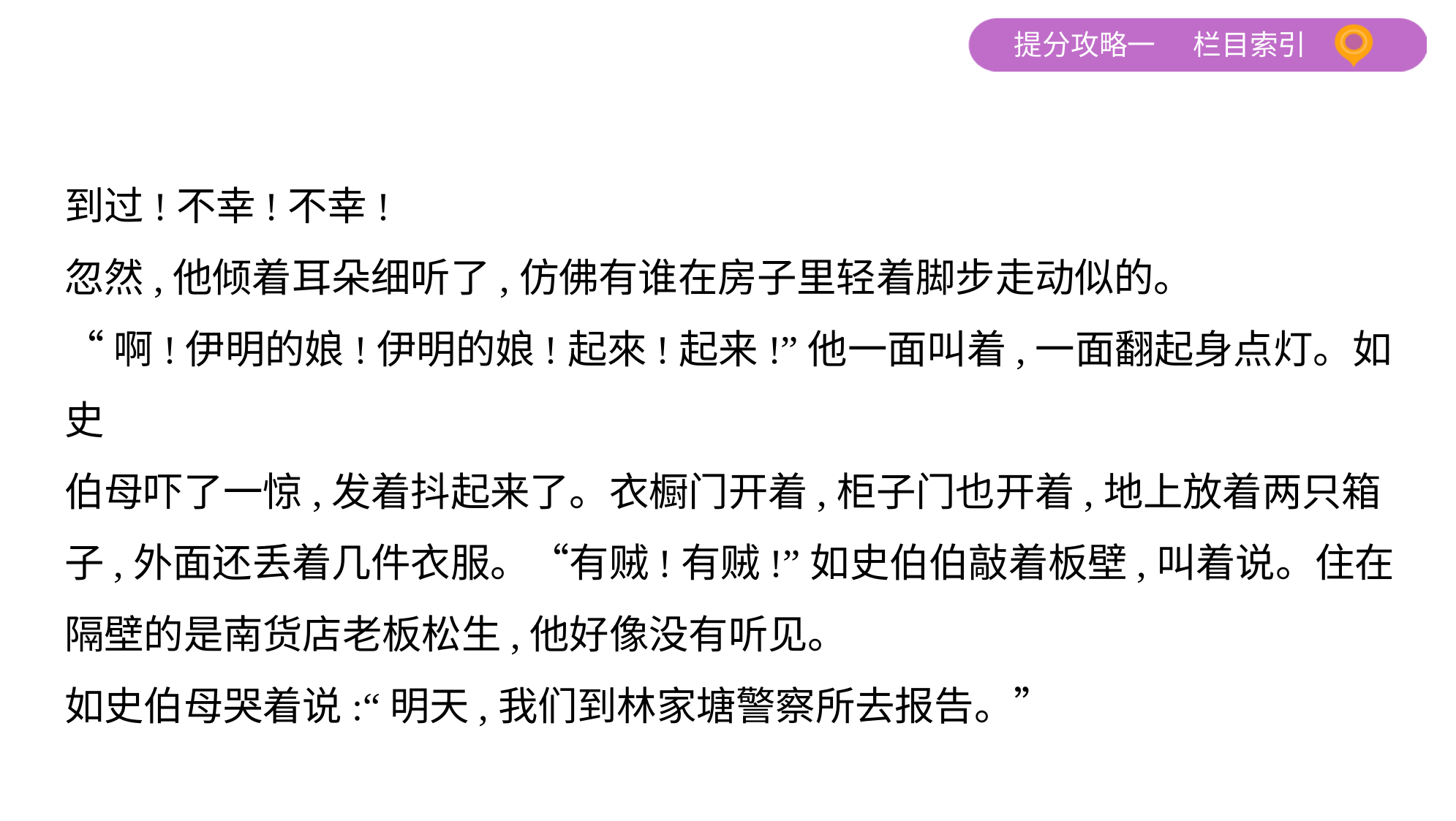

到过!不幸!不幸!
忽然,他倾着耳朵细听了,仿佛有谁在房子里轻着脚步走动似的。
“啊!伊明的娘!伊明的娘!起來!起来!”他一面叫着,一面翻起身点灯。如史
伯母吓了一惊,发着抖起来了。衣橱门开着,柜子门也开着,地上放着两只箱
子,外面还丢着几件衣服。“有贼!有贼!”如史伯伯敲着板壁,叫着说。住在
隔壁的是南货店老板松生,他好像没有听见。
如史伯母哭着说:“明天,我们到林家塘警察所去报告。”